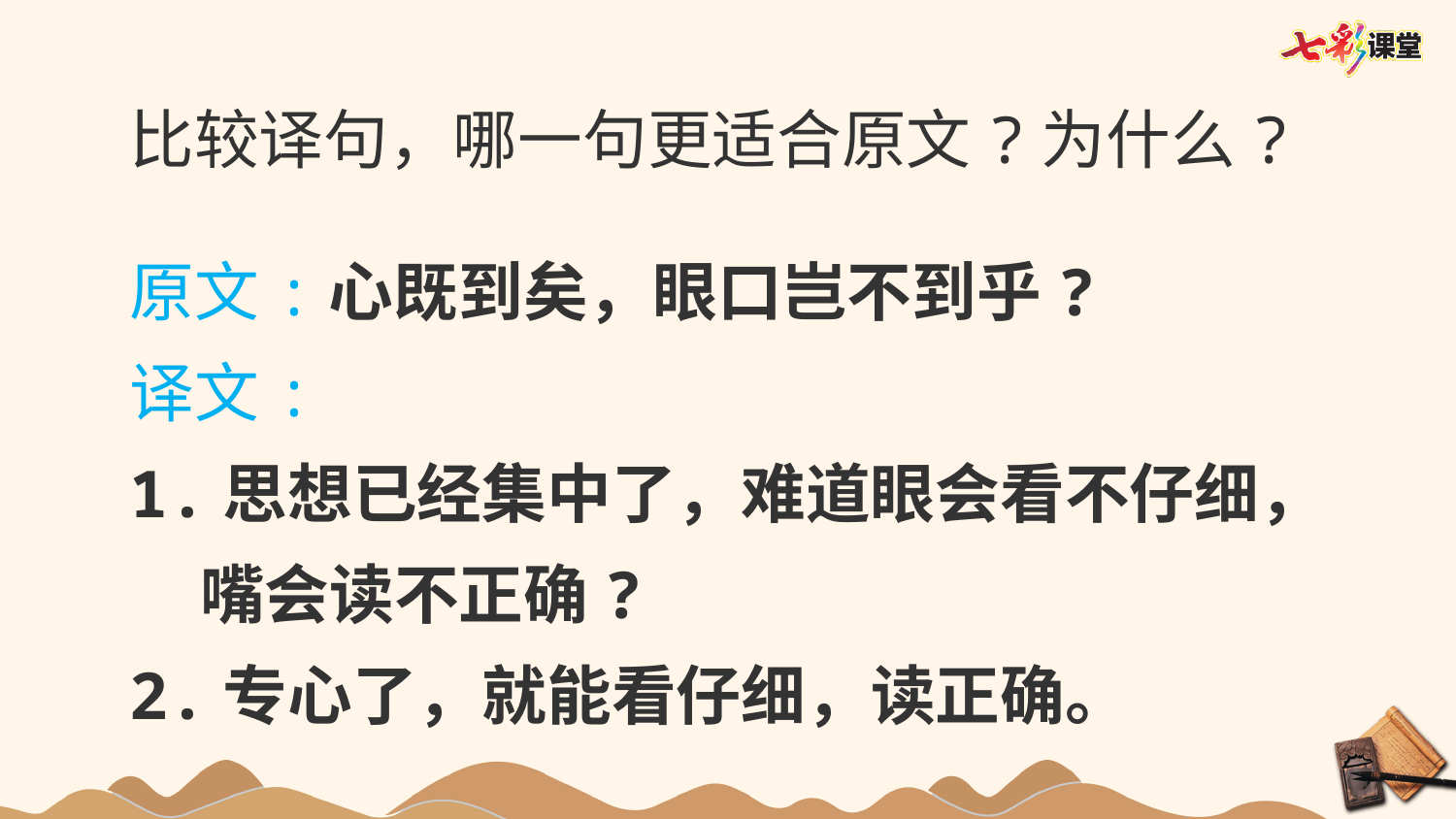

比较译句，哪一句更适合原文?为什么?
原文:心既到矣，眼口岂不到乎?
译文:
1.思想已经集中了，难道眼会看不仔细，嘴会读不正确?
2.专心了，就能看仔细，读正确。